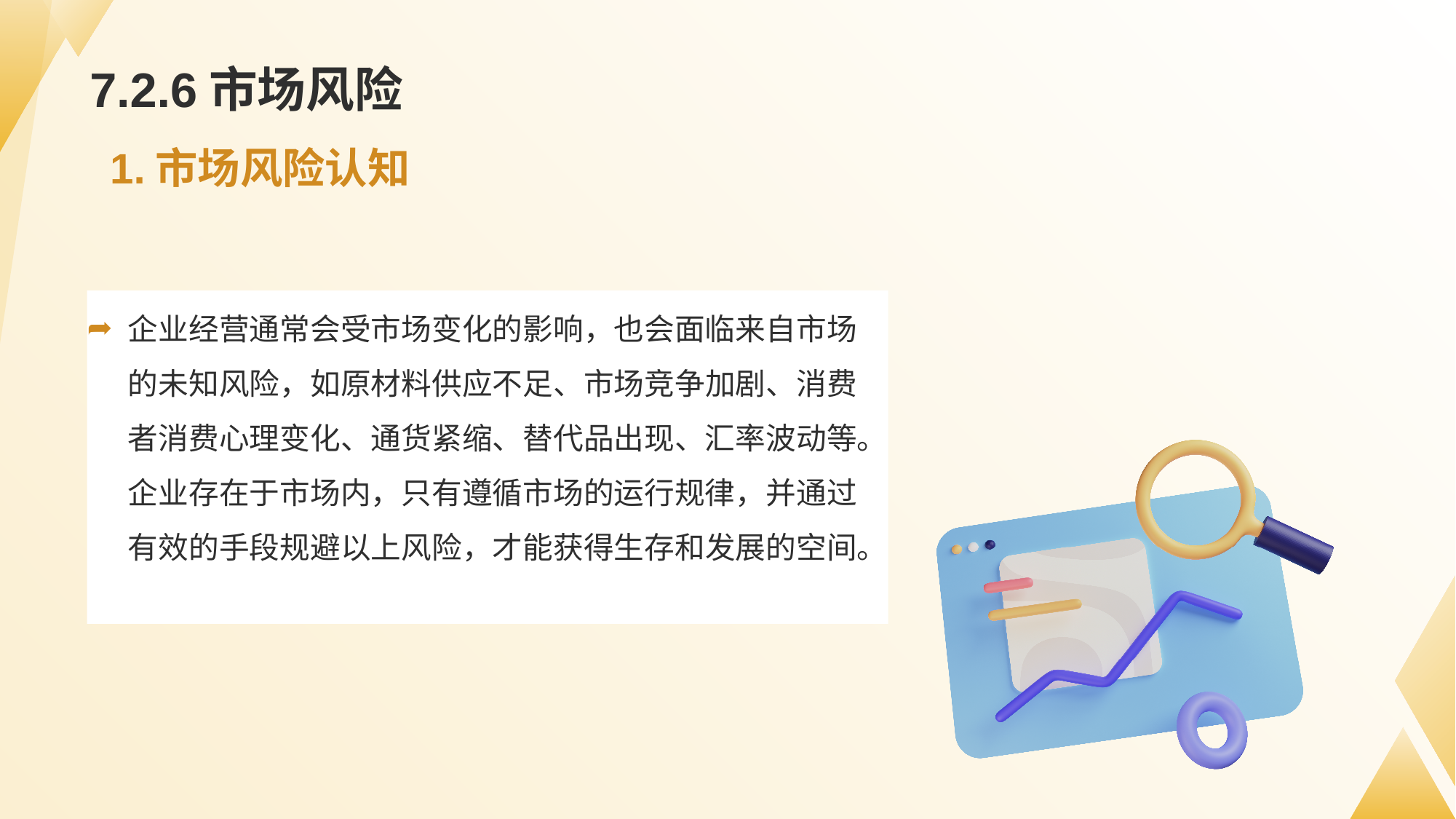

# 7.2.6市场风险
1.市场风险认知
企业经营通常会受市场变化的影响，也会面临来自市场的未知风险，如原材料供应不足、市场竞争加剧、消费者消费心理变化、通货紧缩、替代品出现、汇率波动等。企业存在于市场内，只有遵循市场的运行规律，并通过有效的手段规避以上风险，才能获得生存和发展的空间。